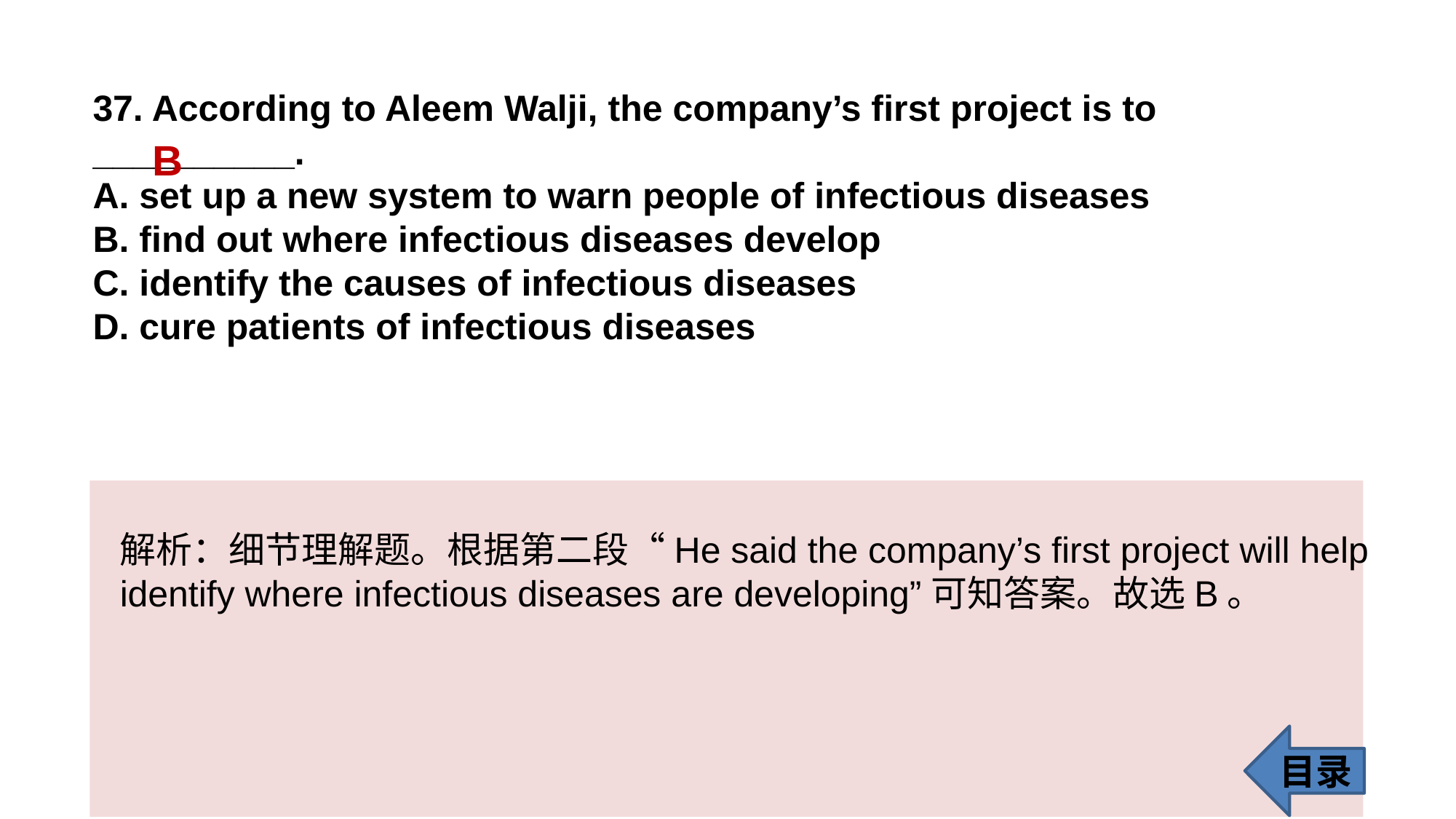

37. According to Aleem Walji, the company’s first project is to __________.
A. set up a new system to warn people of infectious diseases
B. find out where infectious diseases develop
C. identify the causes of infectious diseases
D. cure patients of infectious diseases
B

解析：细节理解题。根据第二段“He said the company’s first project will help identify where infectious diseases are developing”可知答案。故选B。
目录
40